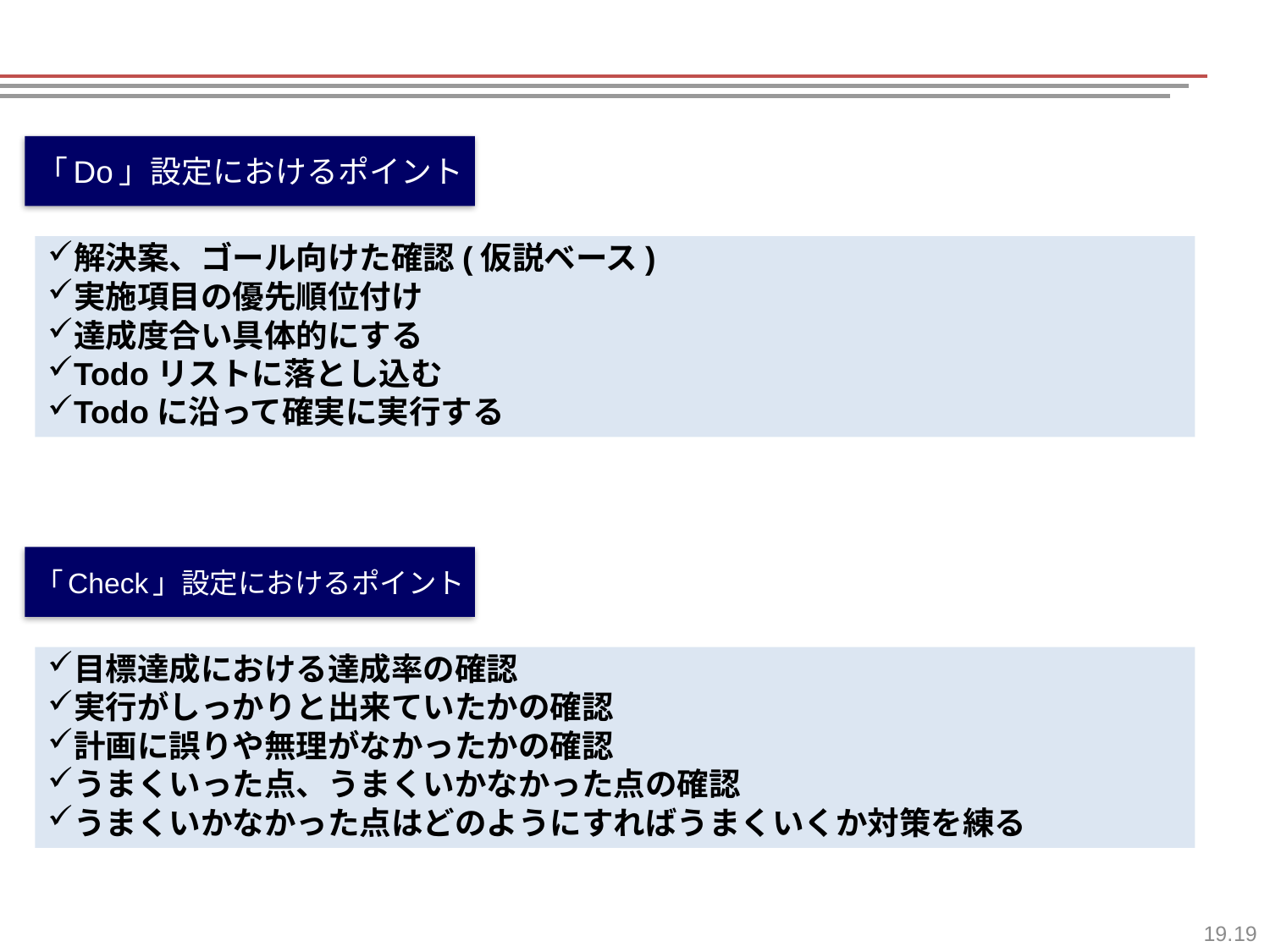

「Do」設定におけるポイント
解決案、ゴール向けた確認(仮説ベース)
実施項目の優先順位付け
達成度合い具体的にする
Todoリストに落とし込む
Todoに沿って確実に実行する
「Check」設定におけるポイント
目標達成における達成率の確認
実行がしっかりと出来ていたかの確認
計画に誤りや無理がなかったかの確認
うまくいった点、うまくいかなかった点の確認
うまくいかなかった点はどのようにすればうまくいくか対策を練る
19